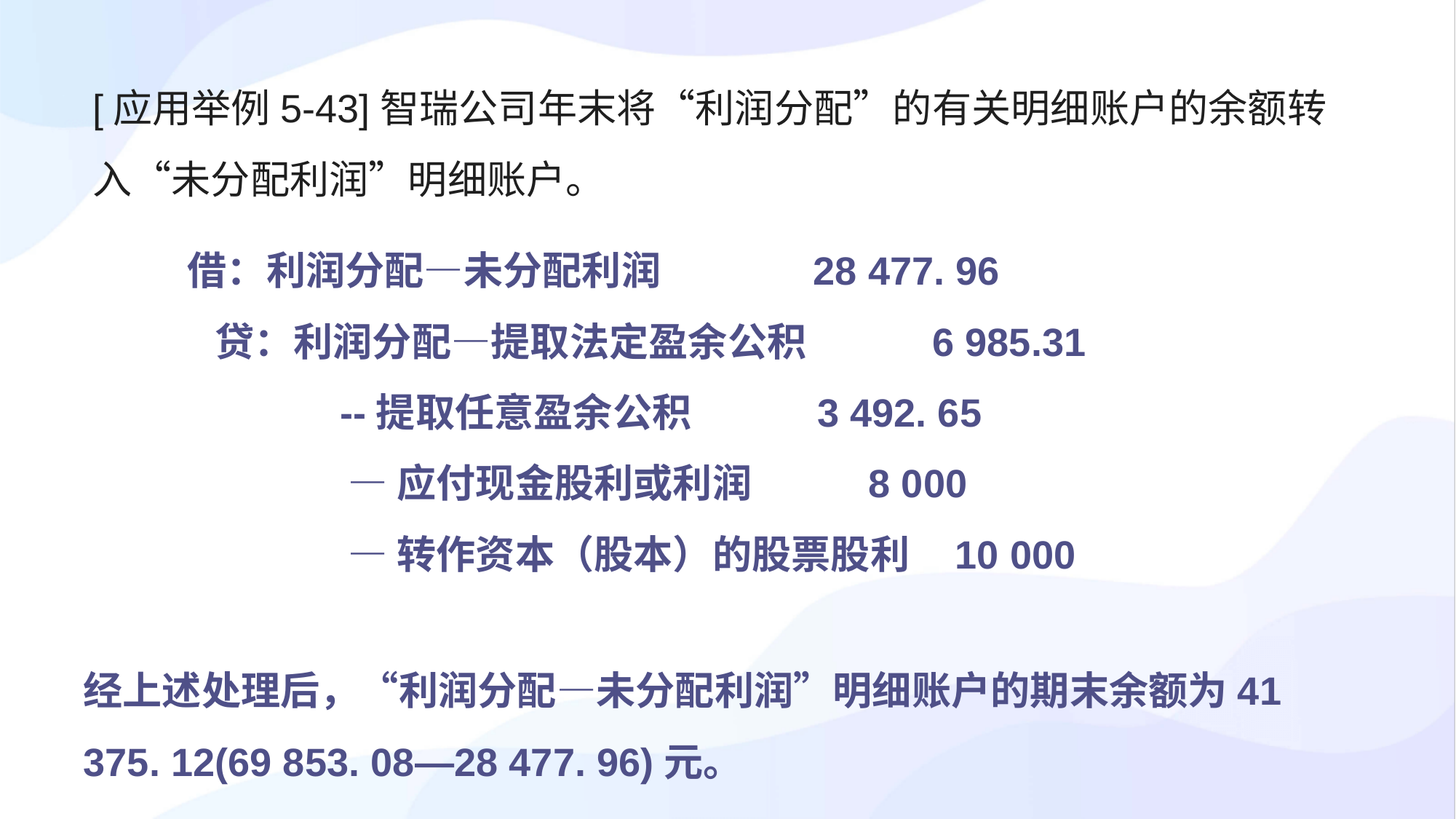

[应用举例5-43]智瑞公司年末将“利润分配”的有关明细账户的余额转入“未分配利润”明细账户。
借：利润分配—未分配利润                28 477. 96
  贷：利润分配—提取法定盈余公积             6 985.31
              --提取任意盈余公积             3 492. 65
                  —应付现金股利或利润            8 000
                  —转作资本（股本）的股票股利    10 000

经上述处理后，“利润分配—未分配利润”明细账户的期末余额为41 375. 12(69 853. 08—28 477. 96)元。